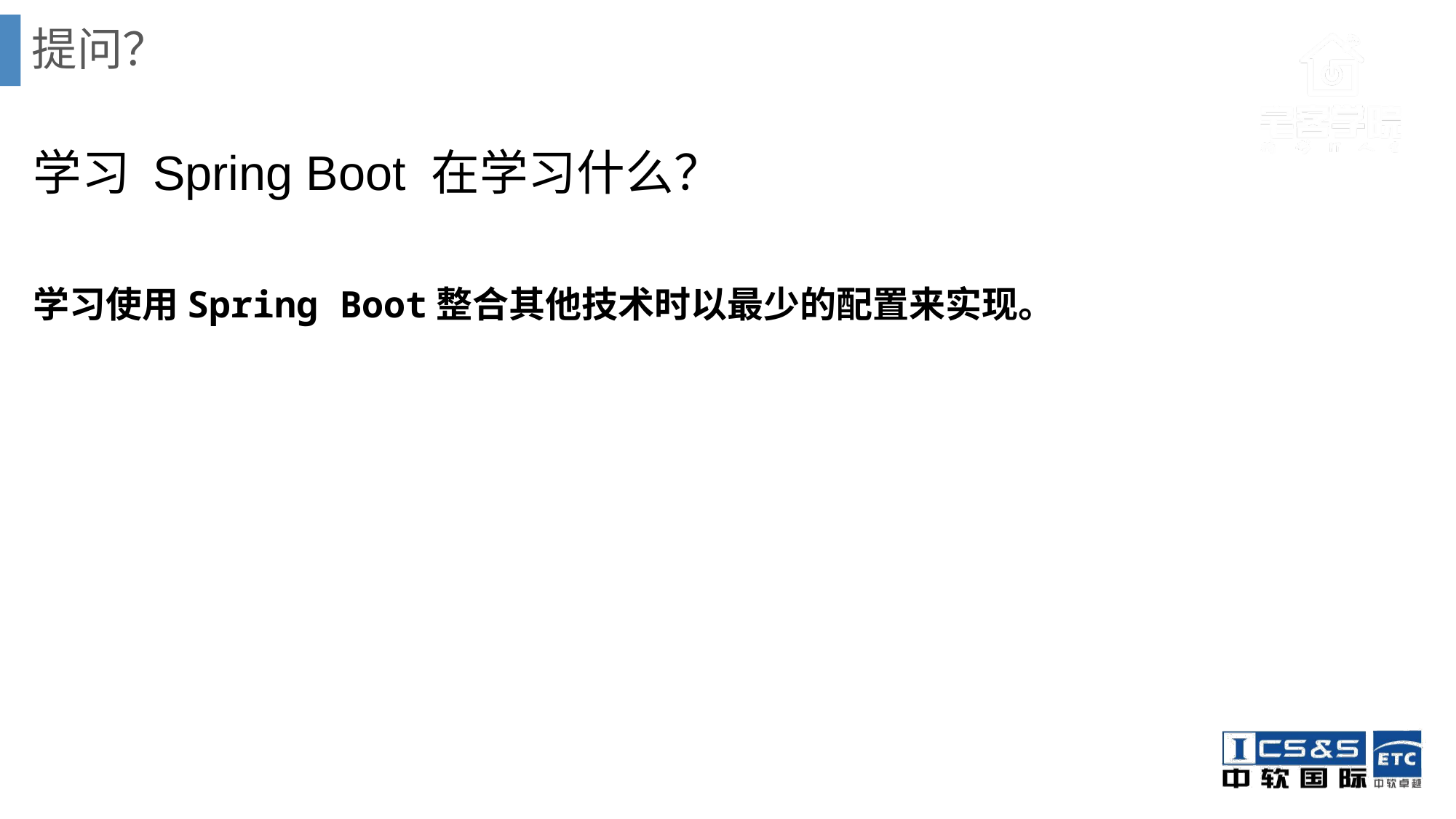

# 提问？
学习 Spring Boot 在学习什么？

学习使用Spring Boot整合其他技术时以最少的配置来实现。